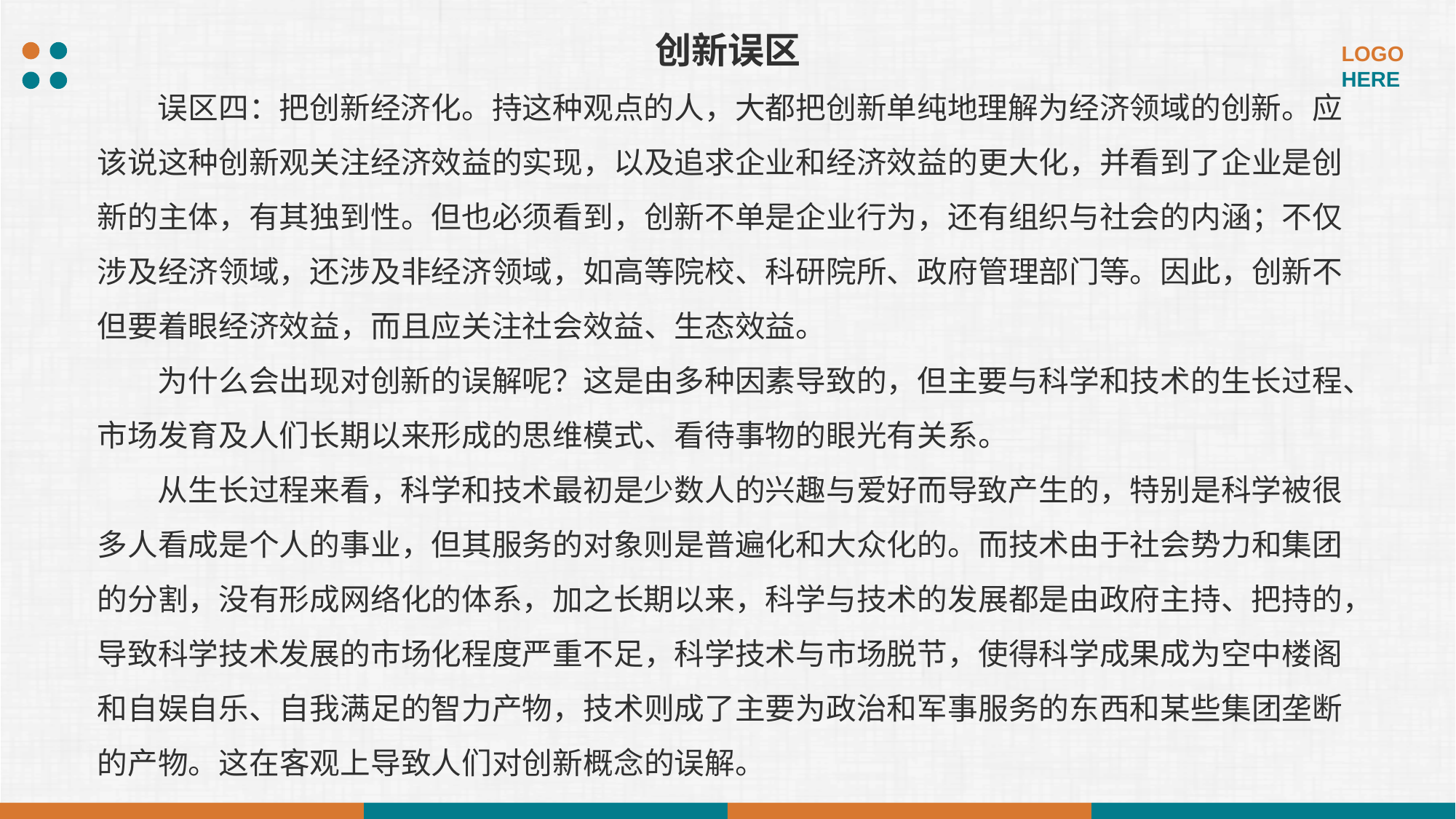

创新误区
误区四：把创新经济化。持这种观点的人，大都把创新单纯地理解为经济领域的创新。应该说这种创新观关注经济效益的实现，以及追求企业和经济效益的更大化，并看到了企业是创新的主体，有其独到性。但也必须看到，创新不单是企业行为，还有组织与社会的内涵；不仅涉及经济领域，还涉及非经济领域，如高等院校、科研院所、政府管理部门等。因此，创新不但要着眼经济效益，而且应关注社会效益、生态效益。
为什么会出现对创新的误解呢？这是由多种因素导致的，但主要与科学和技术的生长过程、市场发育及人们长期以来形成的思维模式、看待事物的眼光有关系。
从生长过程来看，科学和技术最初是少数人的兴趣与爱好而导致产生的，特别是科学被很多人看成是个人的事业，但其服务的对象则是普遍化和大众化的。而技术由于社会势力和集团的分割，没有形成网络化的体系，加之长期以来，科学与技术的发展都是由政府主持、把持的，导致科学技术发展的市场化程度严重不足，科学技术与市场脱节，使得科学成果成为空中楼阁和自娱自乐、自我满足的智力产物，技术则成了主要为政治和军事服务的东西和某些集团垄断的产物。这在客观上导致人们对创新概念的误解。